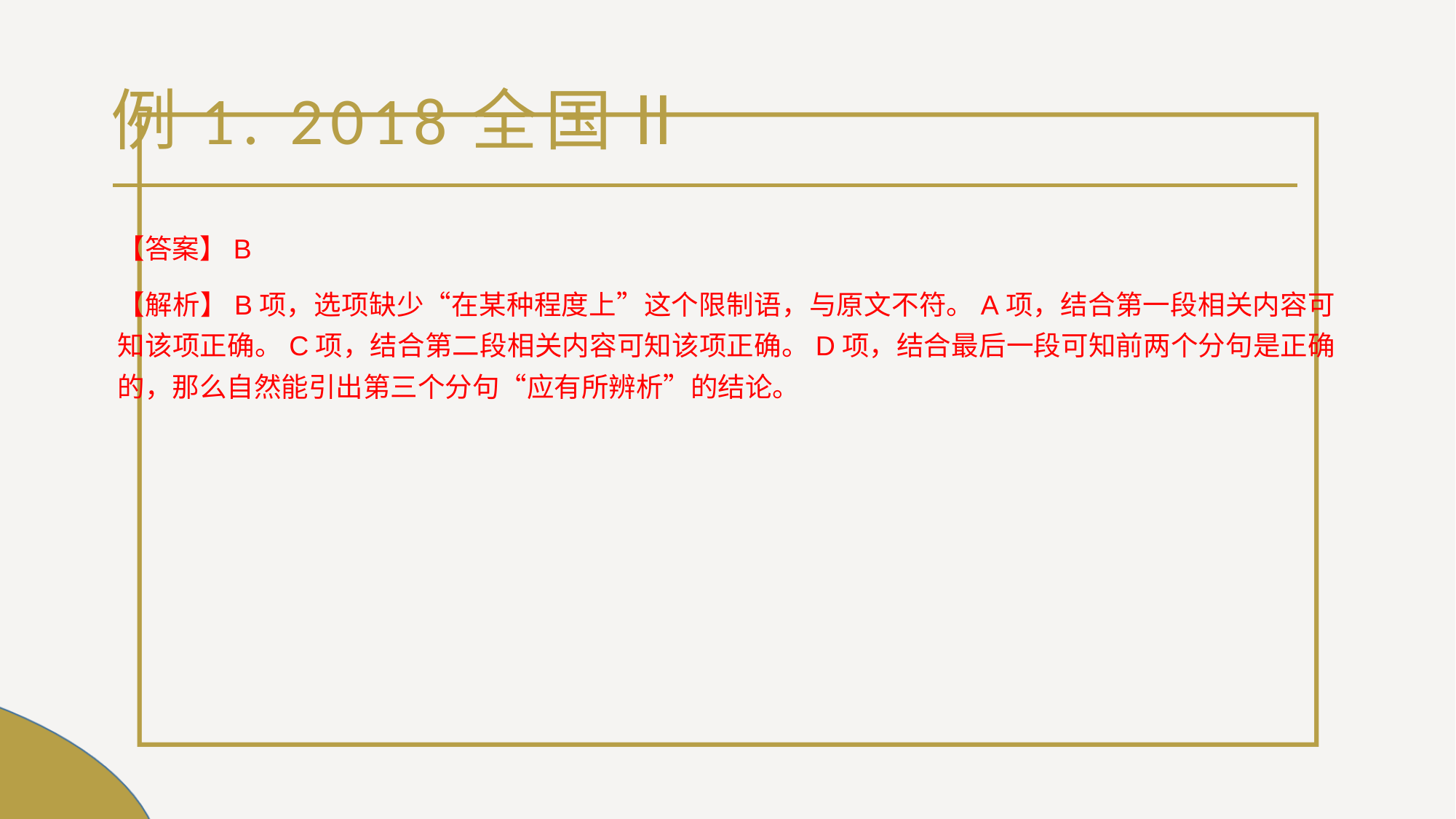

# 例1. 2018全国Ⅱ
【答案】B
【解析】B项，选项缺少“在某种程度上”这个限制语，与原文不符。A项，结合第一段相关内容可知该项正确。C项，结合第二段相关内容可知该项正确。D项，结合最后一段可知前两个分句是正确的，那么自然能引出第三个分句“应有所辨析”的结论。